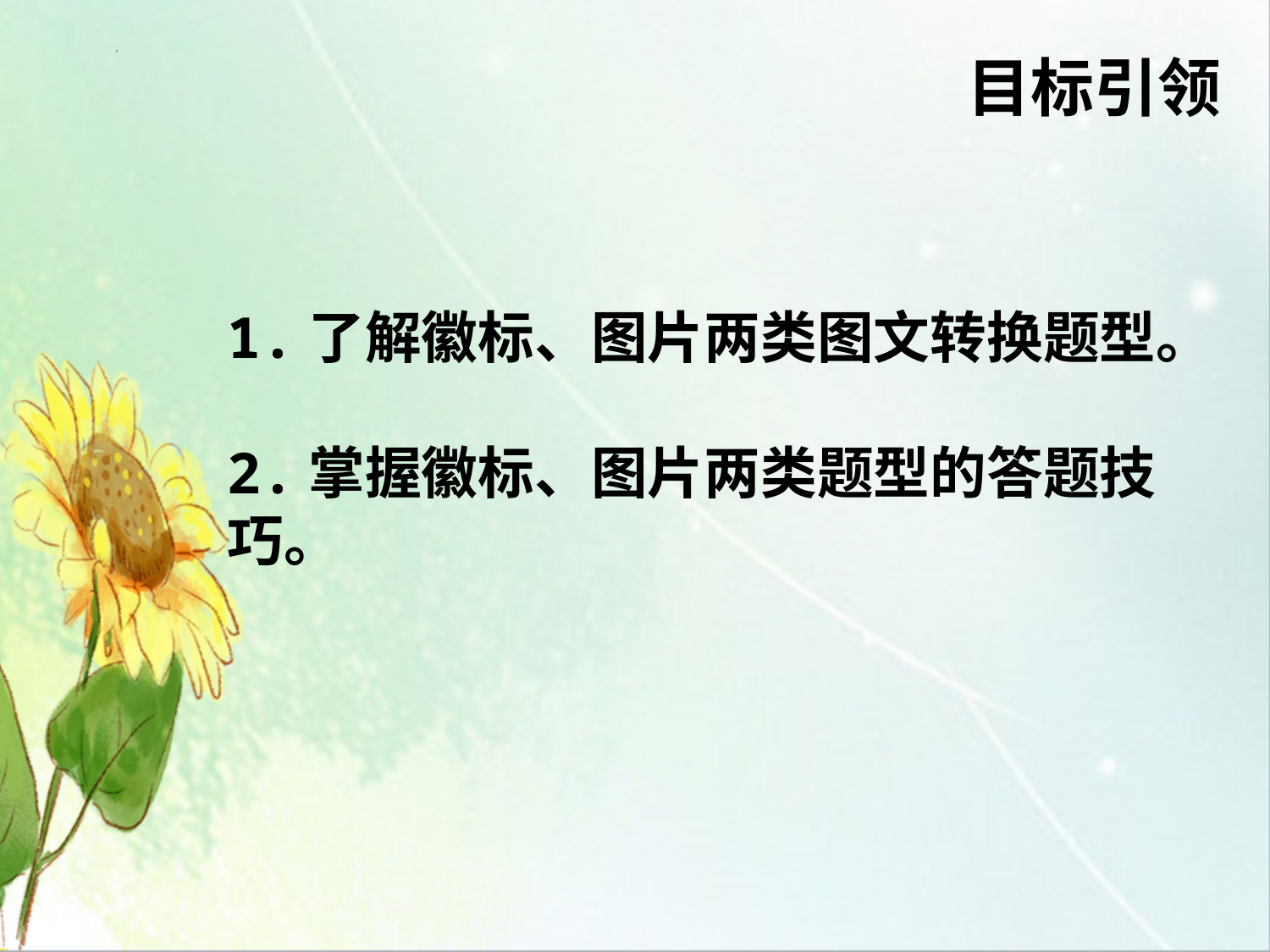

目标引领
1.了解徽标、图片两类图文转换题型。

2.掌握徽标、图片两类题型的答题技巧。